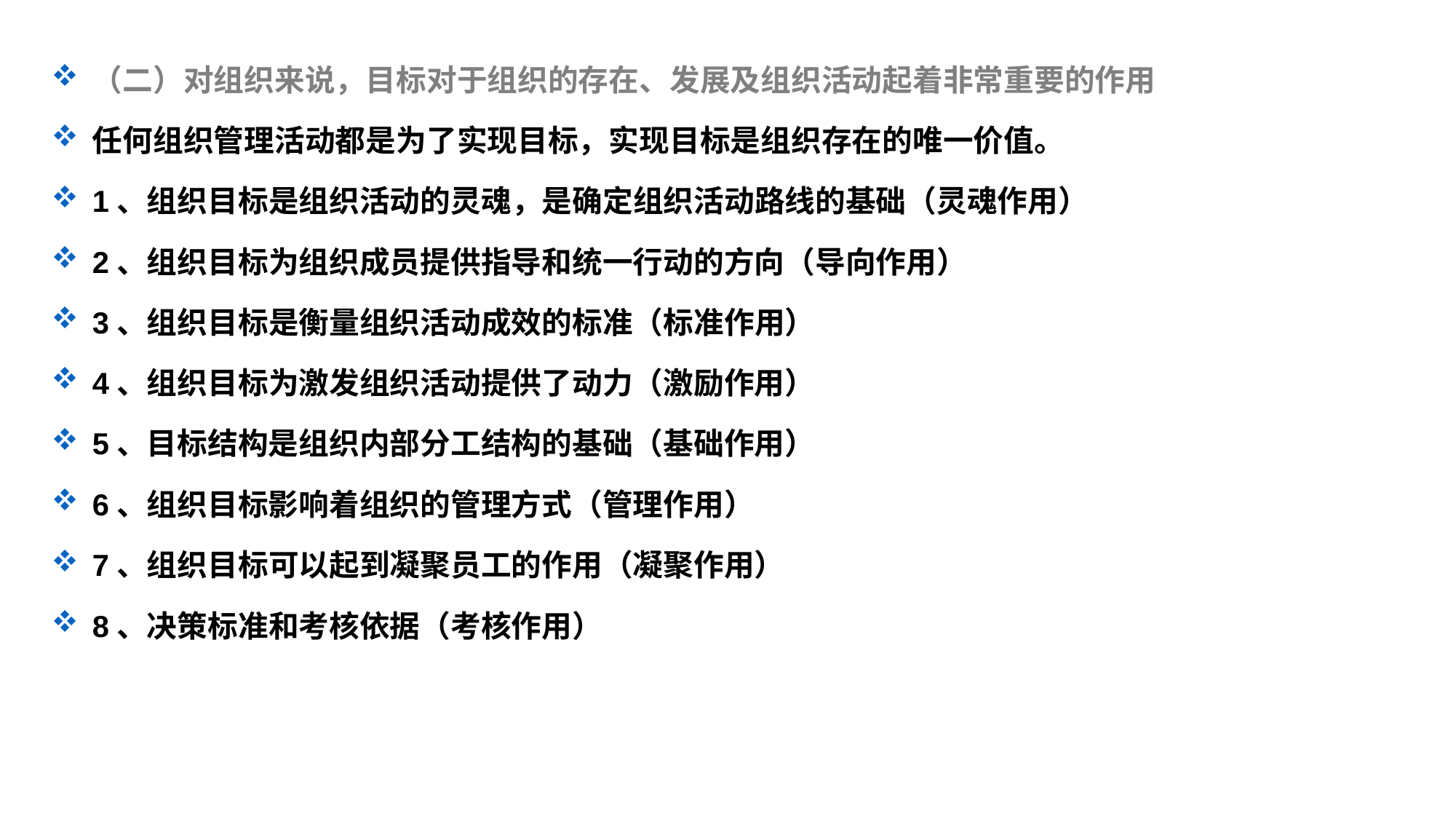

（二）对组织来说，目标对于组织的存在、发展及组织活动起着非常重要的作用
任何组织管理活动都是为了实现目标，实现目标是组织存在的唯一价值。
1、组织目标是组织活动的灵魂，是确定组织活动路线的基础（灵魂作用）
2、组织目标为组织成员提供指导和统一行动的方向（导向作用）
3、组织目标是衡量组织活动成效的标准（标准作用）
4、组织目标为激发组织活动提供了动力（激励作用）
5、目标结构是组织内部分工结构的基础（基础作用）
6、组织目标影响着组织的管理方式（管理作用）
7、组织目标可以起到凝聚员工的作用（凝聚作用）
8、决策标准和考核依据（考核作用）

16